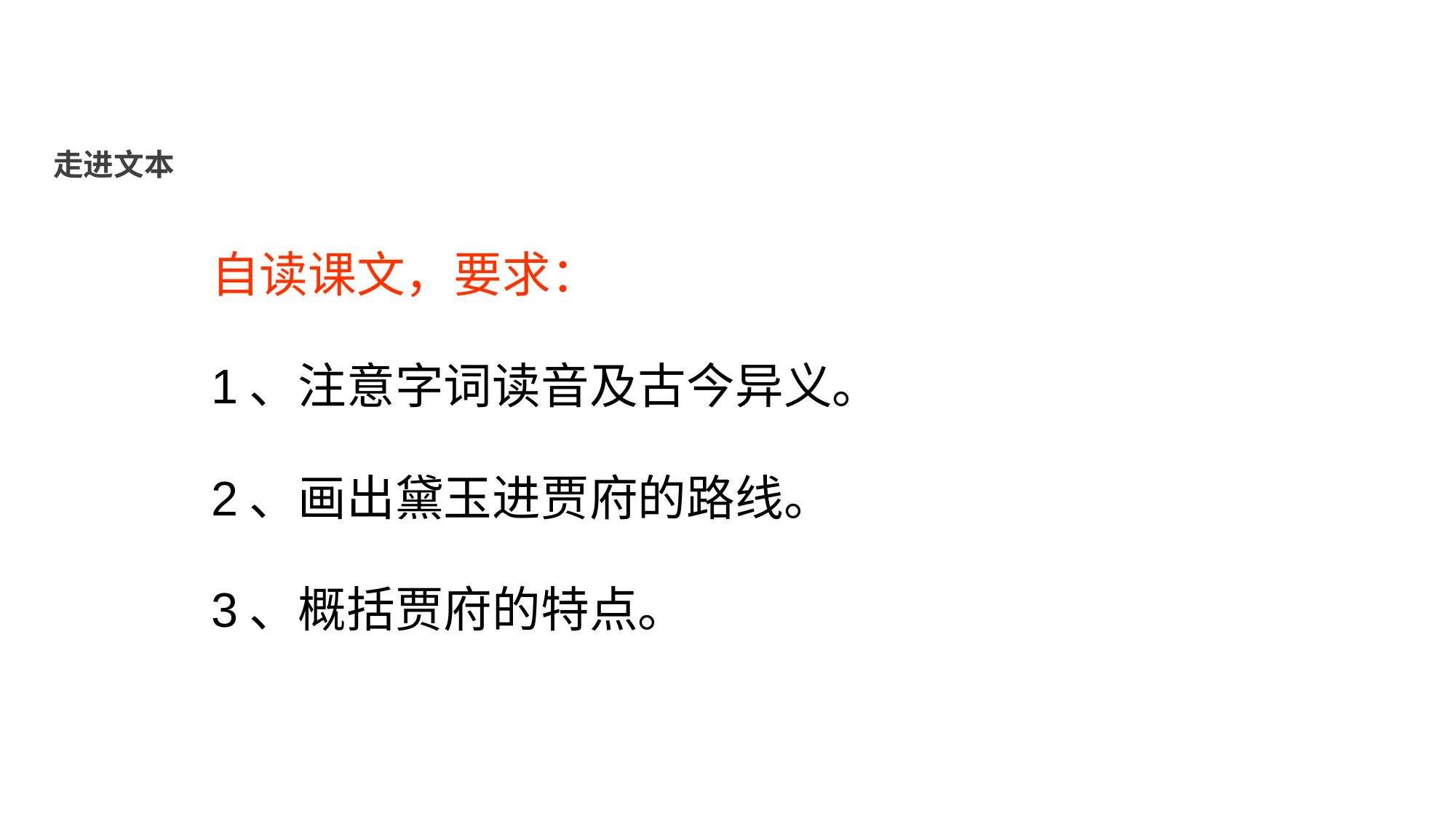

走进文本
自读课文，要求：
1、注意字词读音及古今异义。
2、画出黛玉进贾府的路线。
3、概括贾府的特点。